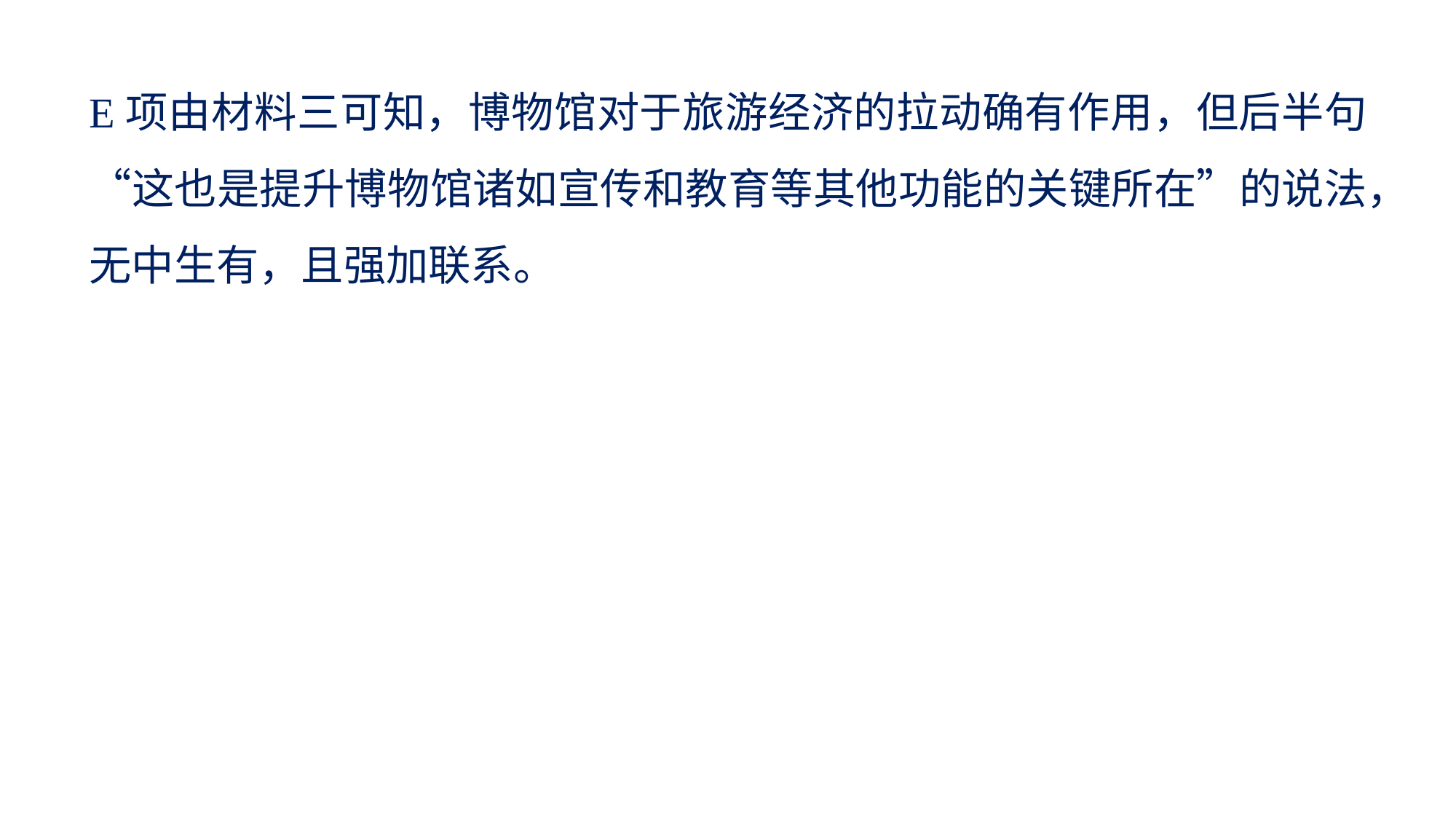

E项由材料三可知，博物馆对于旅游经济的拉动确有作用，但后半句“这也是提升博物馆诸如宣传和教育等其他功能的关键所在”的说法，无中生有，且强加联系。